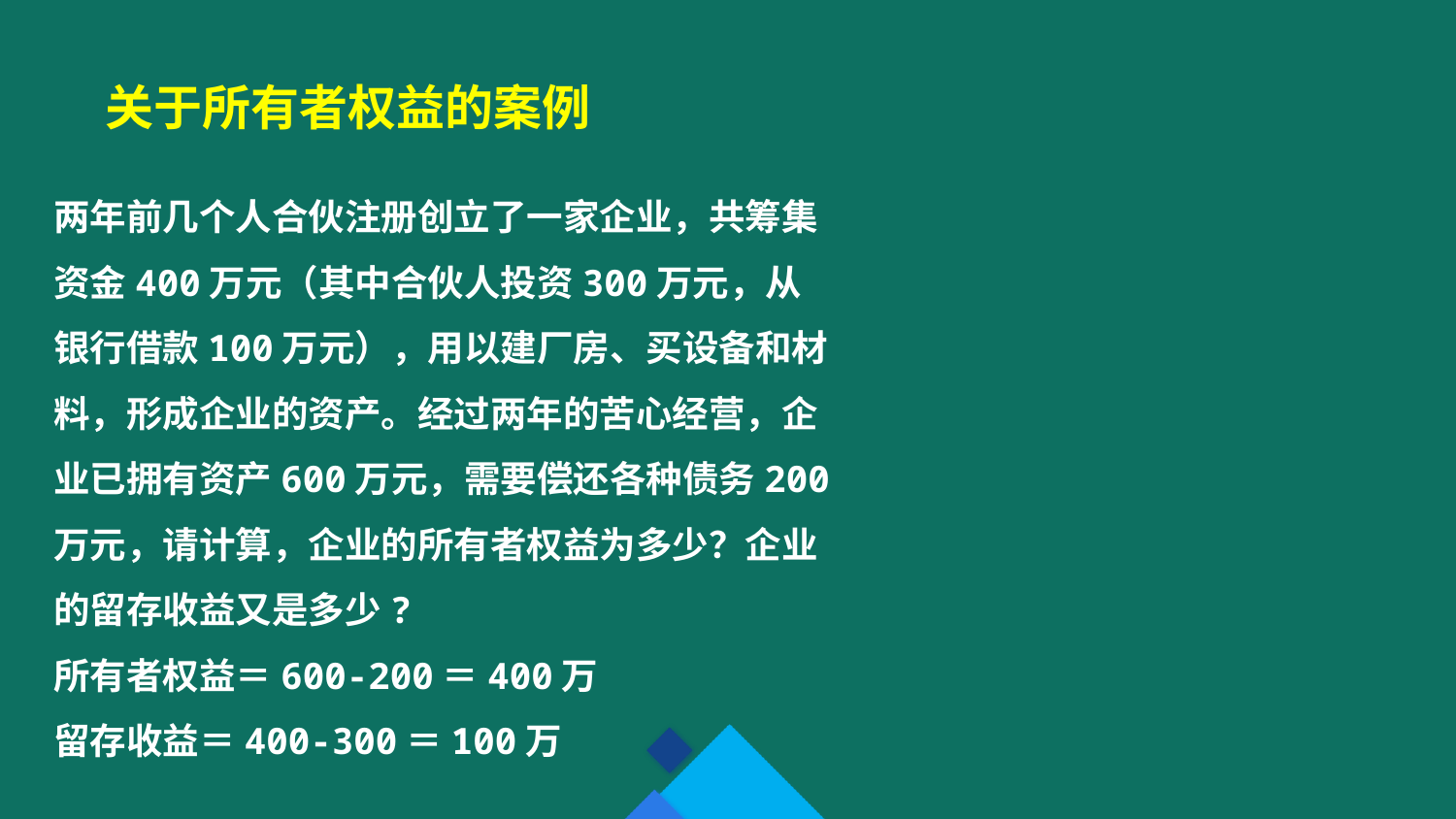

关于所有者权益的案例

两年前几个人合伙注册创立了一家企业，共筹集资金400万元（其中合伙人投资300万元，从银行借款100万元），用以建厂房、买设备和材料，形成企业的资产。经过两年的苦心经营，企业已拥有资产600万元，需要偿还各种债务200万元，请计算，企业的所有者权益为多少？企业的留存收益又是多少?
所有者权益＝600-200＝400万
留存收益＝400-300＝100万